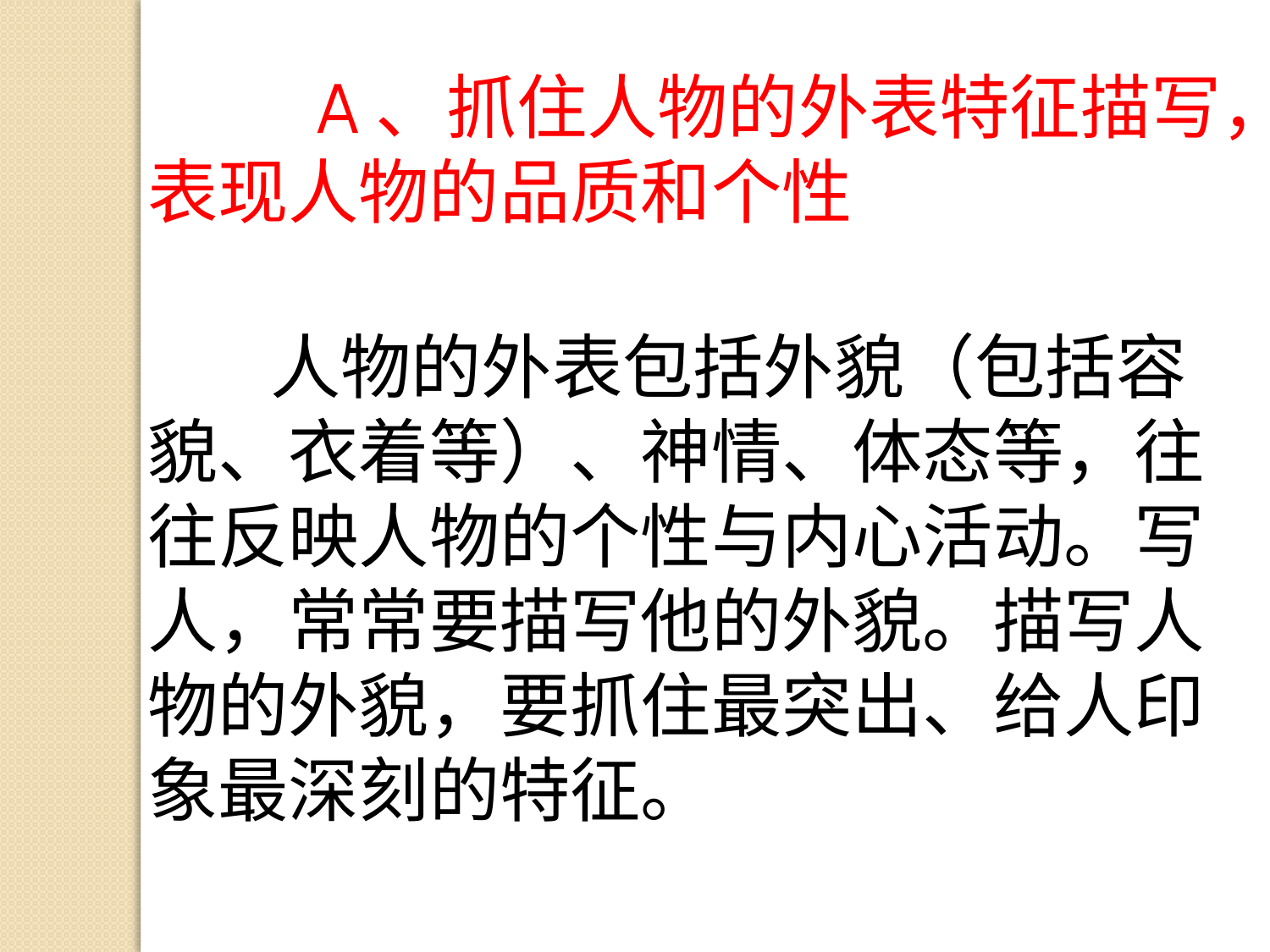

A、抓住人物的外表特征描写，表现人物的品质和个性
                人物的外表包括外貌（包括容貌、衣着等）、神情、体态等，往往反映人物的个性与内心活动。写人，常常要描写他的外貌。描写人物的外貌，要抓住最突出、给人印象最深刻的特征。